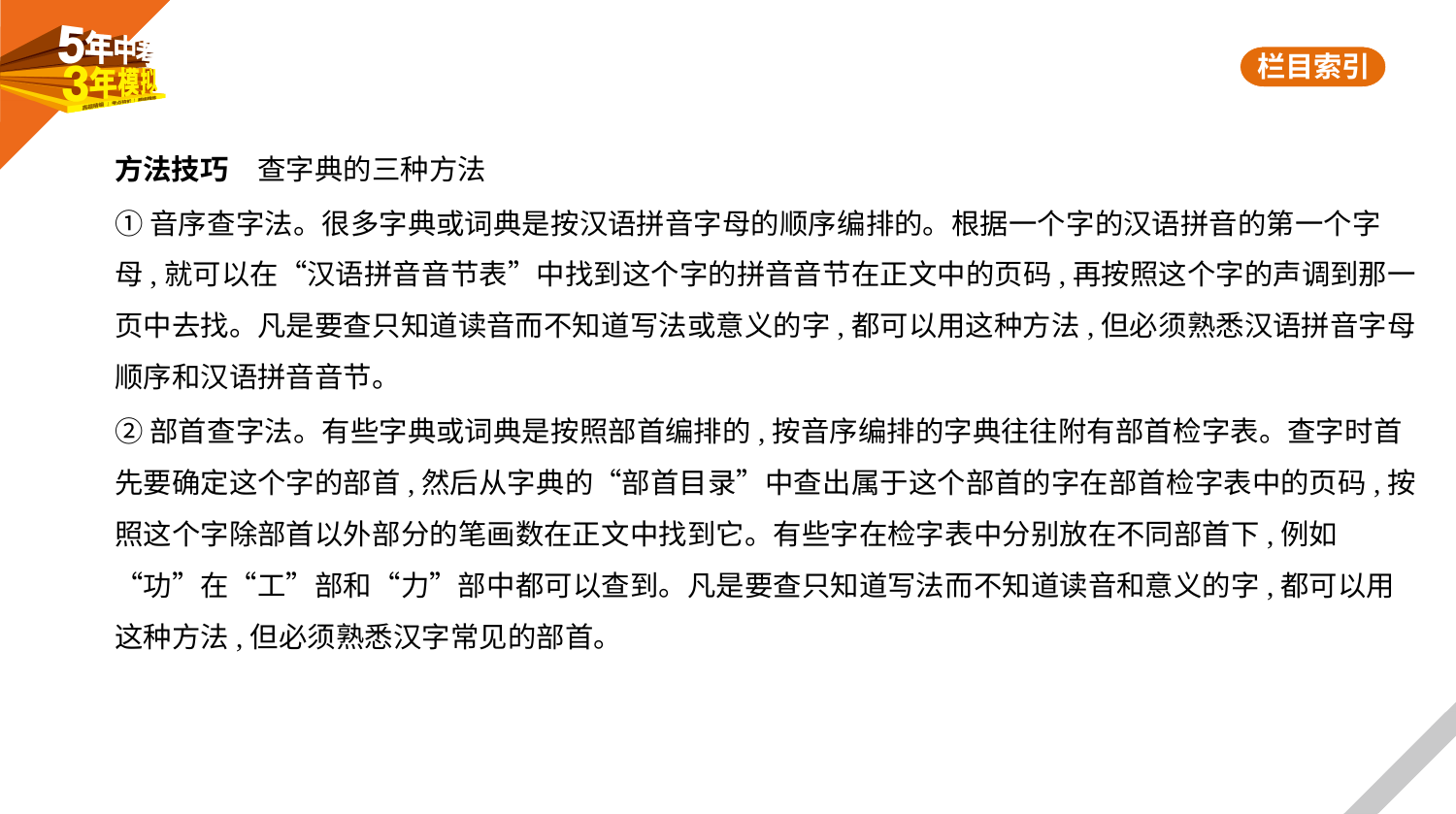

方法技巧　查字典的三种方法
①音序查字法。很多字典或词典是按汉语拼音字母的顺序编排的。根据一个字的汉语拼音的第一个字
母,就可以在“汉语拼音音节表”中找到这个字的拼音音节在正文中的页码,再按照这个字的声调到那一
页中去找。凡是要查只知道读音而不知道写法或意义的字,都可以用这种方法,但必须熟悉汉语拼音字母
顺序和汉语拼音音节。
②部首查字法。有些字典或词典是按照部首编排的,按音序编排的字典往往附有部首检字表。查字时首
先要确定这个字的部首,然后从字典的“部首目录”中查出属于这个部首的字在部首检字表中的页码,按
照这个字除部首以外部分的笔画数在正文中找到它。有些字在检字表中分别放在不同部首下,例如
“功”在“工”部和“力”部中都可以查到。凡是要查只知道写法而不知道读音和意义的字,都可以用
这种方法,但必须熟悉汉字常见的部首。